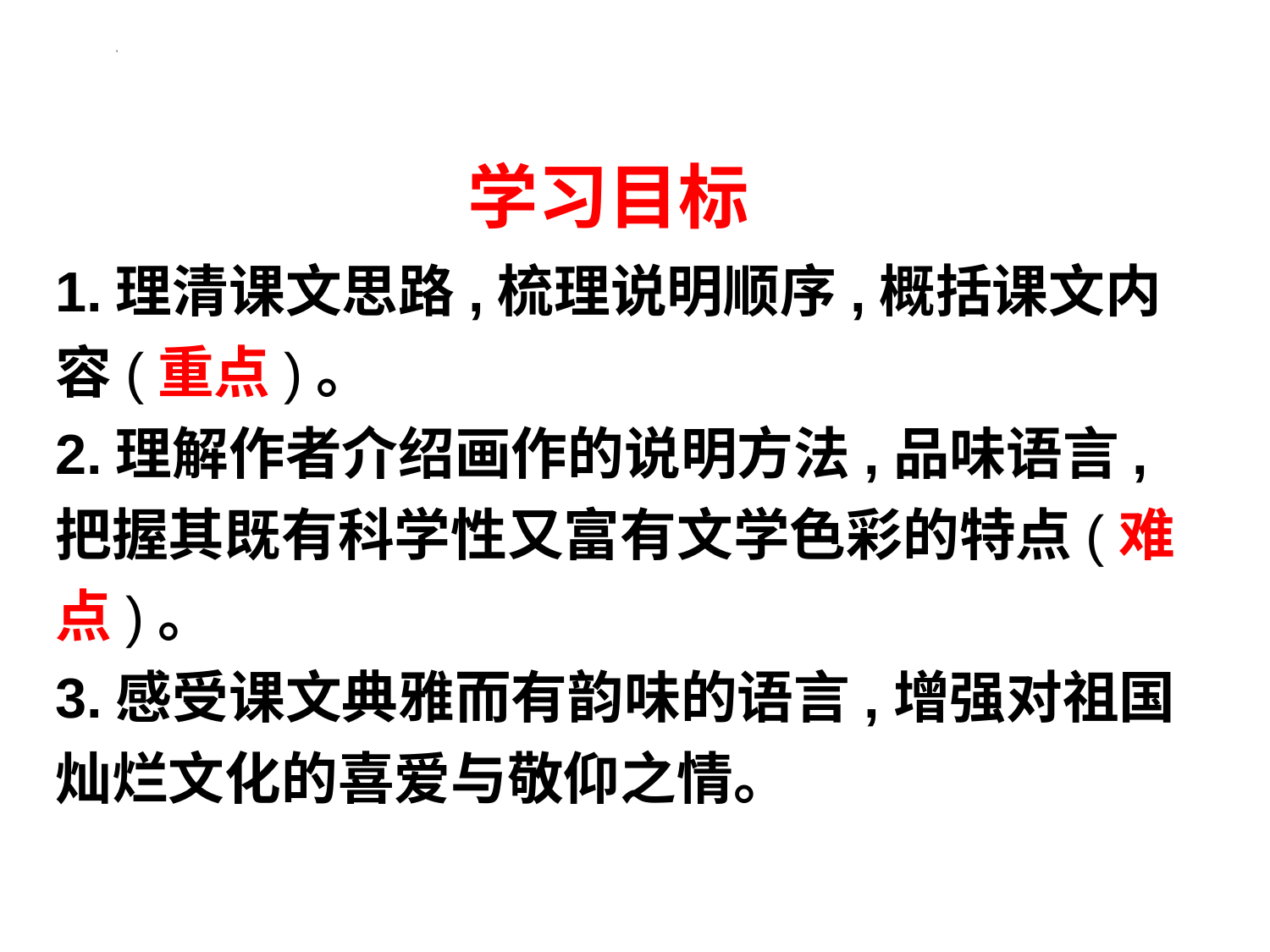

学习目标
1.理清课文思路,梳理说明顺序,概括课文内容(重点)。
2.理解作者介绍画作的说明方法,品味语言,把握其既有科学性又富有文学色彩的特点(难点)。
3.感受课文典雅而有韵味的语言,增强对祖国灿烂文化的喜爱与敬仰之情。